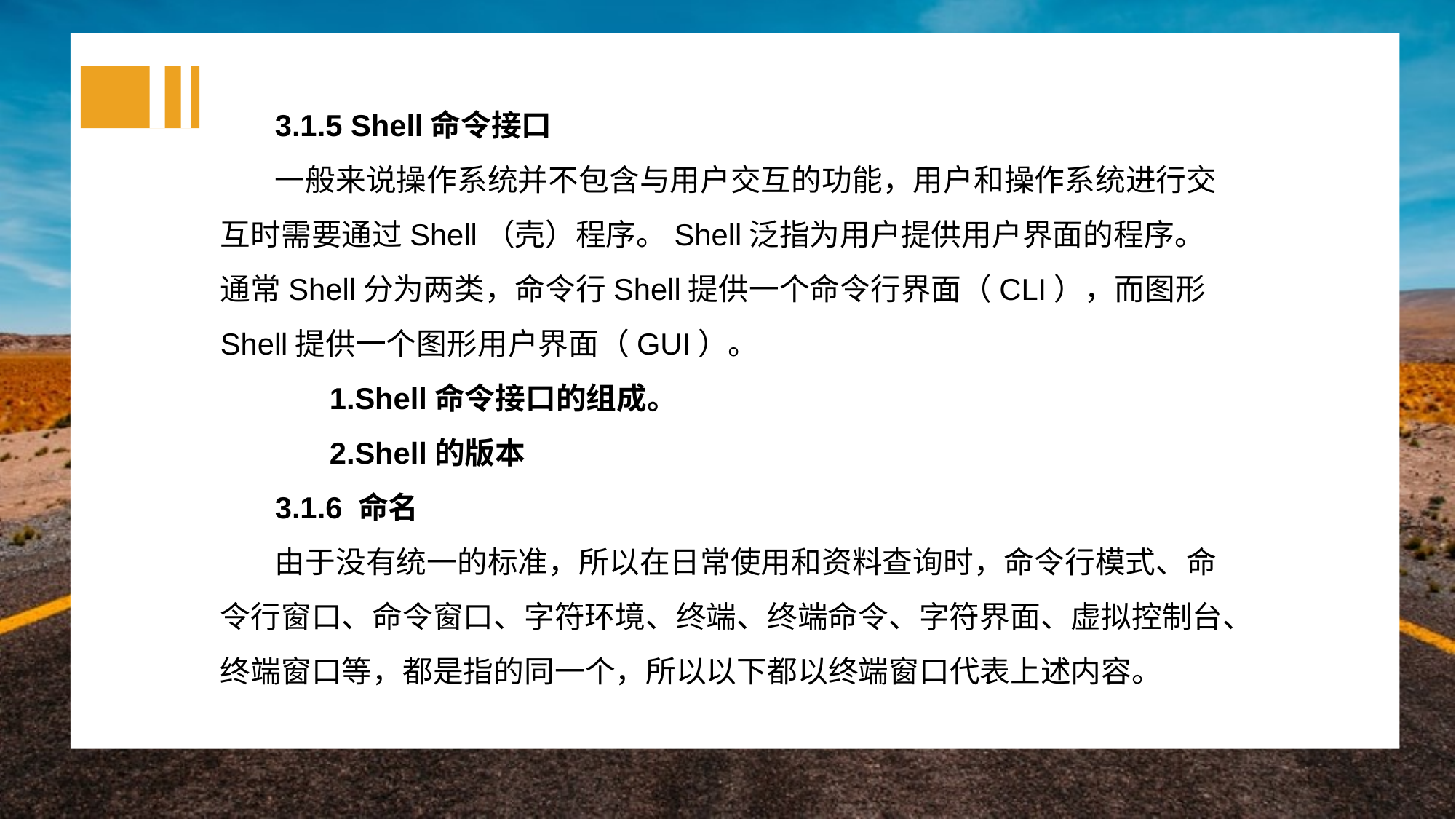

3.1.5 Shell命令接口
一般来说操作系统并不包含与用户交互的功能，用户和操作系统进行交互时需要通过Shell（壳）程序。Shell泛指为用户提供用户界面的程序。通常Shell分为两类，命令行Shell提供一个命令行界面（CLI），而图形Shell提供一个图形用户界面（GUI）。
Shell命令接口的组成。
Shell的版本
3.1.6 命名
由于没有统一的标准，所以在日常使用和资料查询时，命令行模式、命令行窗口、命令窗口、字符环境、终端、终端命令、字符界面、虚拟控制台、终端窗口等，都是指的同一个，所以以下都以终端窗口代表上述内容。